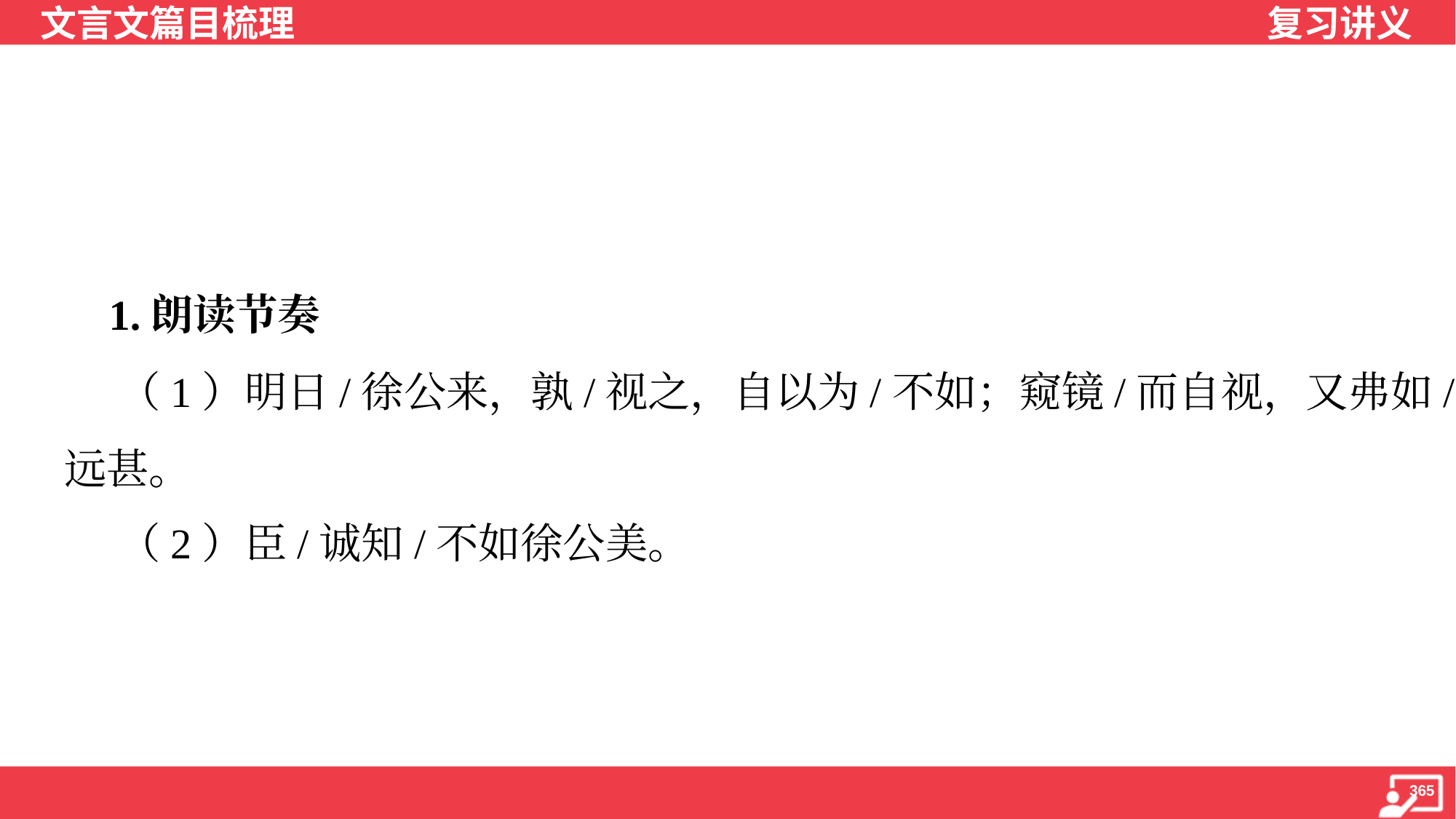

1.朗读节奏
    （1）明日/徐公来，孰/视之，自以为/不如；窥镜/而自视，又弗如/
远甚。
    （2）臣/诚知/不如徐公美。